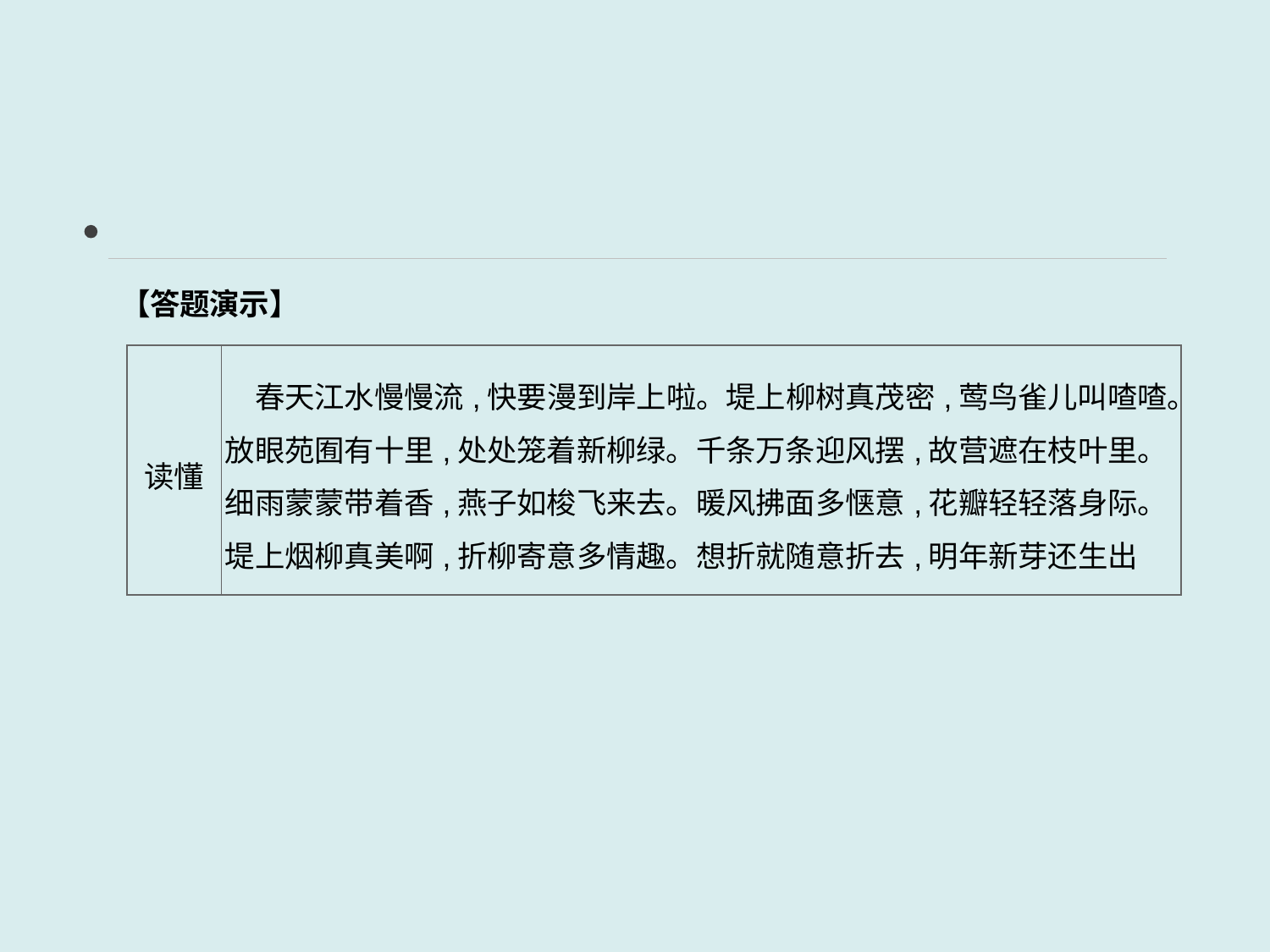

【答题演示】
| 读懂 | 春天江水慢慢流,快要漫到岸上啦。堤上柳树真茂密,莺鸟雀儿叫喳喳。放眼苑囿有十里,处处笼着新柳绿。千条万条迎风摆,故营遮在枝叶里。细雨蒙蒙带着香,燕子如梭飞来去。暖风拂面多惬意,花瓣轻轻落身际。堤上烟柳真美啊,折柳寄意多情趣。想折就随意折去,明年新芽还生出 |
| --- | --- |